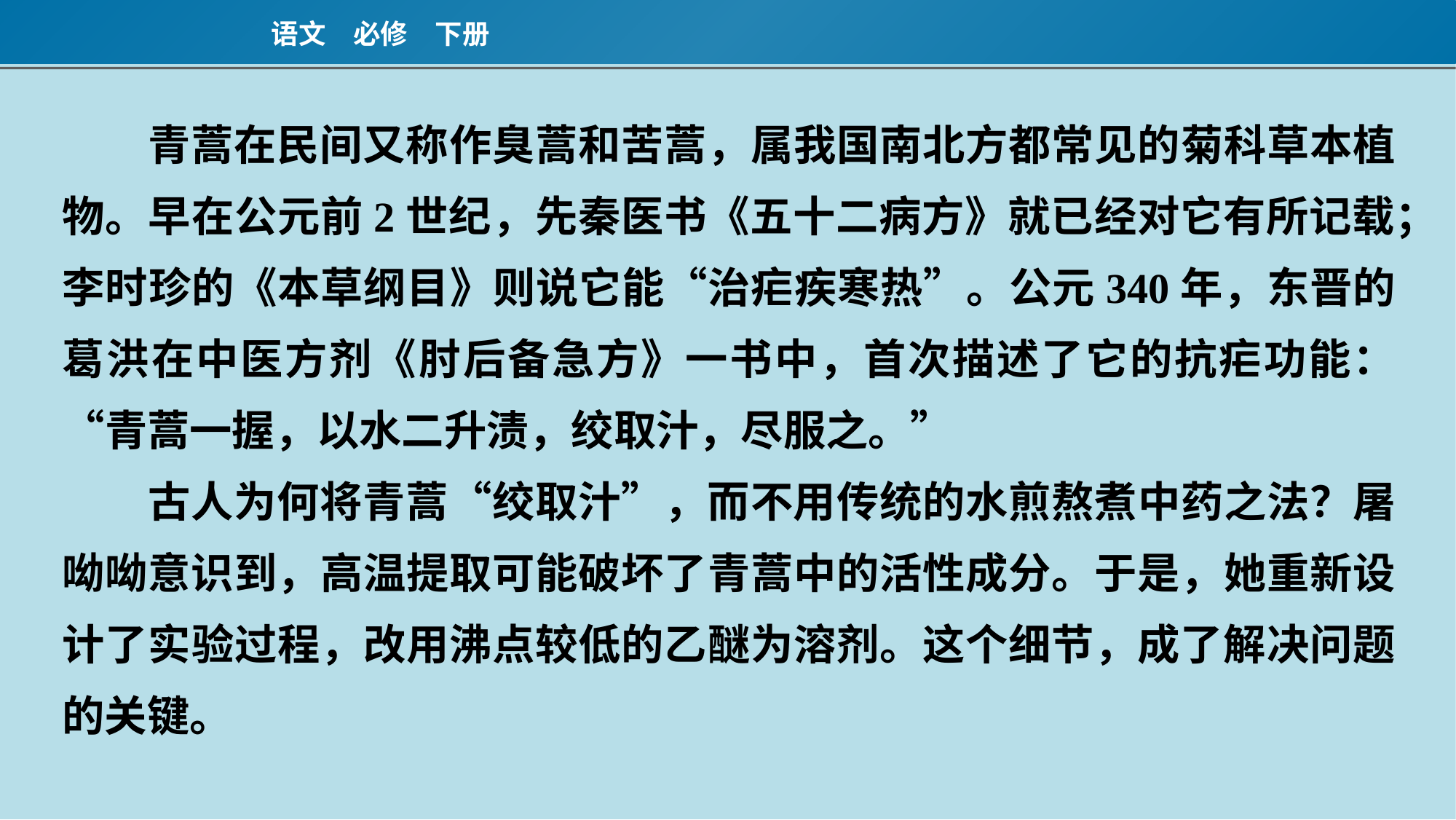

青蒿在民间又称作臭蒿和苦蒿，属我国南北方都常见的菊科草本植物。早在公元前2世纪，先秦医书《五十二病方》就已经对它有所记载；李时珍的《本草纲目》则说它能“治疟疾寒热”。公元340年，东晋的葛洪在中医方剂《肘后备急方》一书中，首次描述了它的抗疟功能：“青蒿一握，以水二升渍，绞取汁，尽服之。”
古人为何将青蒿“绞取汁”，而不用传统的水煎熬煮中药之法？屠呦呦意识到，高温提取可能破坏了青蒿中的活性成分。于是，她重新设计了实验过程，改用沸点较低的乙醚为溶剂。这个细节，成了解决问题的关键。